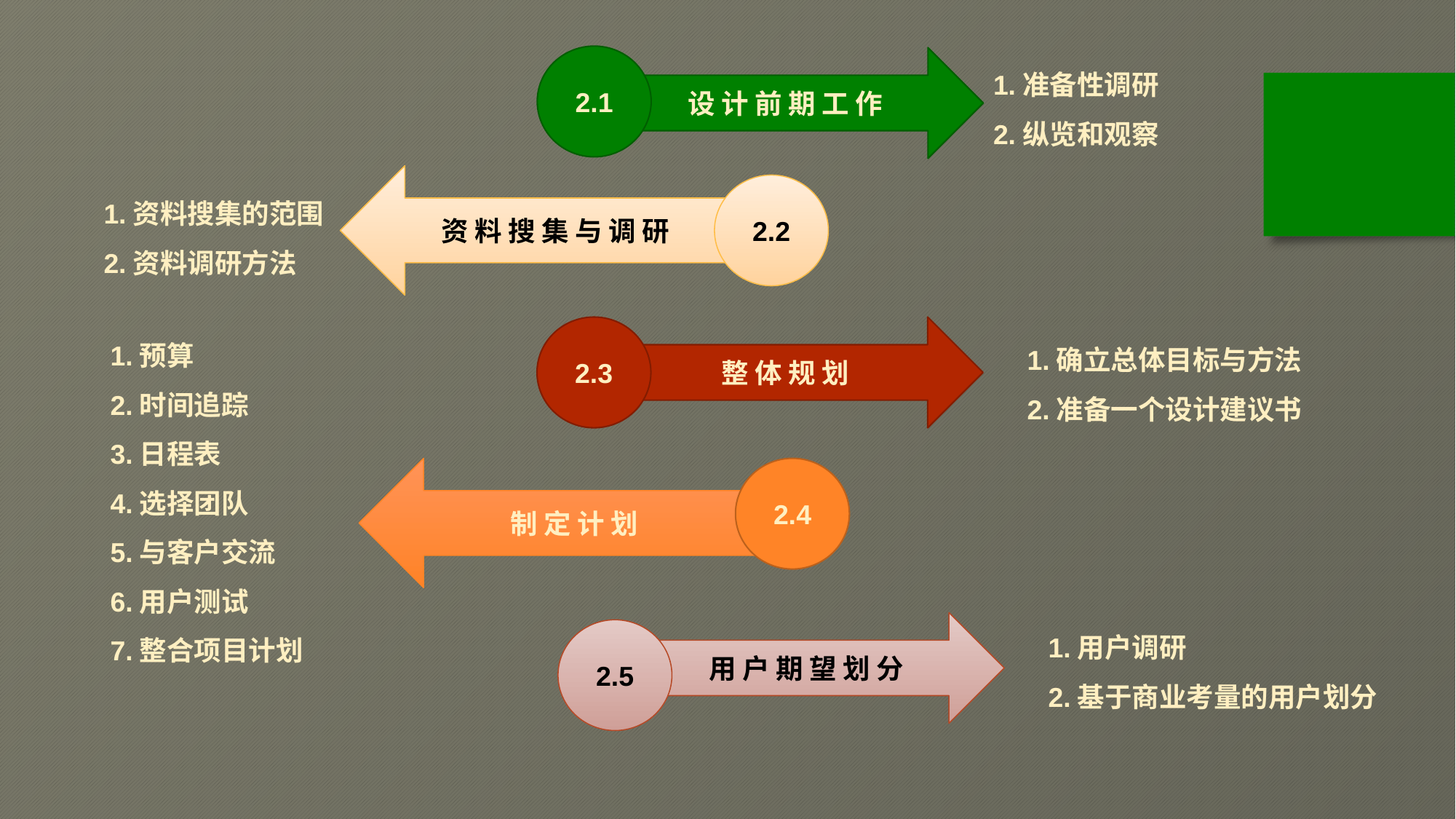

2.1
1.准备性调研
2.纵览和观察
设 计 前 期 工 作
资 料 搜 集 与 调 研
1.资料搜集的范围
2.资料调研方法
2.2
1.预算
2.时间追踪
3.日程表
4.选择团队
5.与客户交流
6.用户测试
7.整合项目计划
整 体 规 划
2.3
1.确立总体目标与方法
2.准备一个设计建议书
制 定 计 划
2.4
1.用户调研
2.基于商业考量的用户划分
用 户 期 望 划 分
2.5